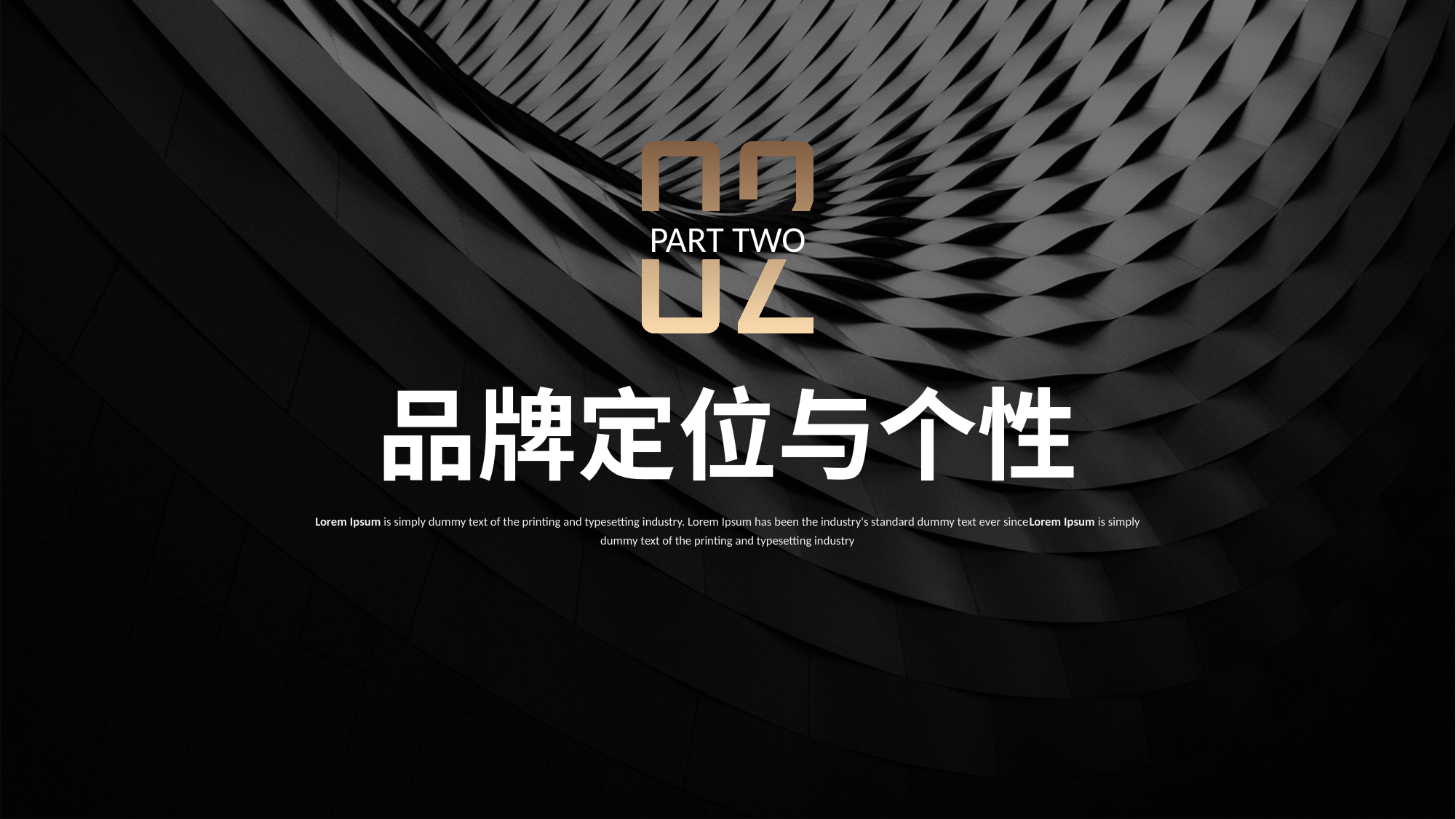

PART TWO
品牌定位与个性
Lorem Ipsum is simply dummy text of the printing and typesetting industry. Lorem Ipsum has been the industry's standard dummy text ever sinceLorem Ipsum is simply dummy text of the printing and typesetting industry